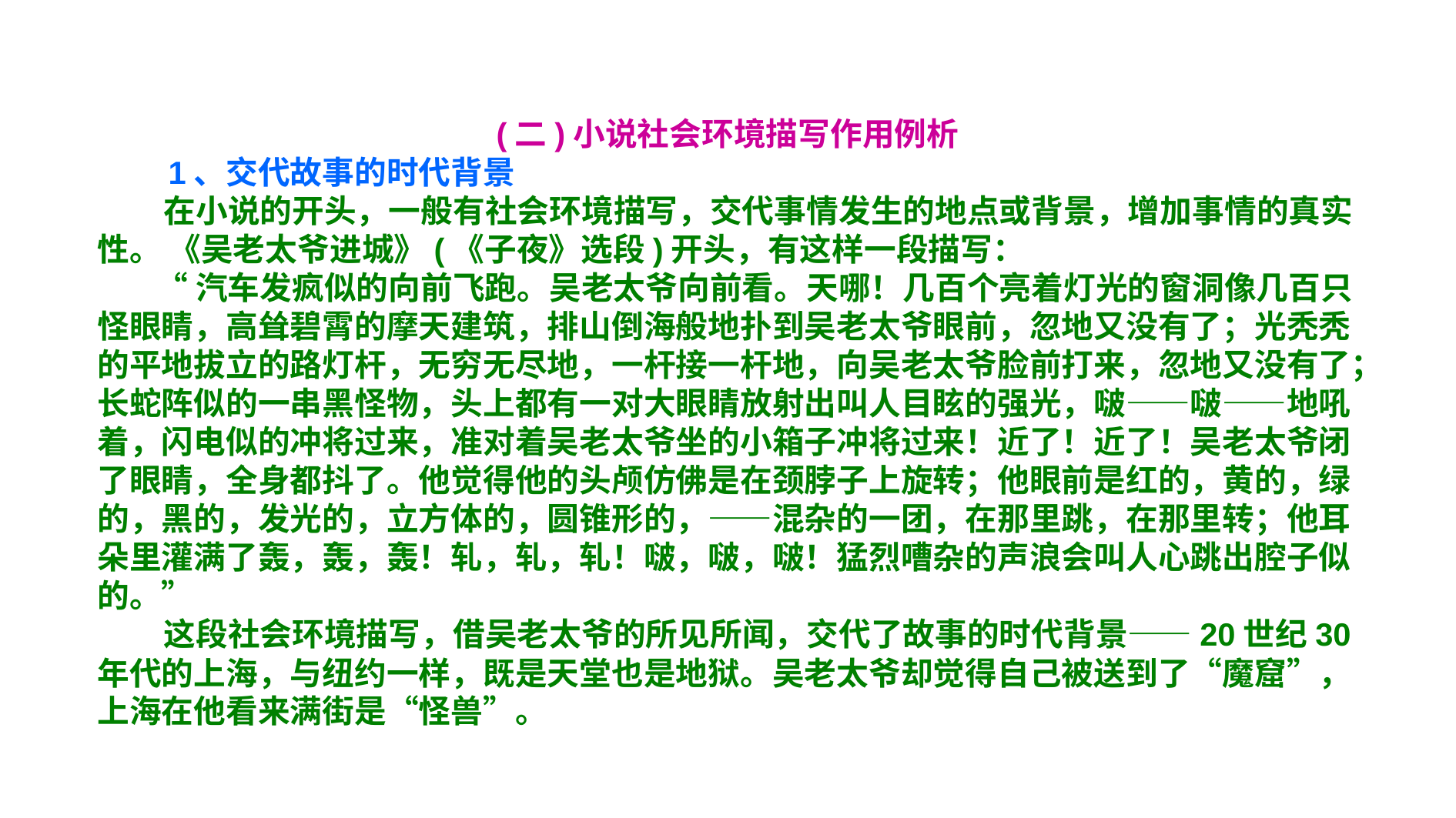

(二)小说社会环境描写作用例析
        1、交代故事的时代背景
        在小说的开头，一般有社会环境描写，交代事情发生的地点或背景，增加事情的真实性。 《吴老太爷进城》(《子夜》选段)开头，有这样一段描写：
        “汽车发疯似的向前飞跑。吴老太爷向前看。天哪！几百个亮着灯光的窗洞像几百只怪眼睛，高耸碧霄的摩天建筑，排山倒海般地扑到吴老太爷眼前，忽地又没有了；光秃秃的平地拔立的路灯杆，无穷无尽地，一杆接一杆地，向吴老太爷脸前打来，忽地又没有了；长蛇阵似的一串黑怪物，头上都有一对大眼睛放射出叫人目眩的强光，啵——啵——地吼着，闪电似的冲将过来，准对着吴老太爷坐的小箱子冲将过来！近了！近了！吴老太爷闭了眼睛，全身都抖了。他觉得他的头颅仿佛是在颈脖子上旋转；他眼前是红的，黄的，绿的，黑的，发光的，立方体的，圆锥形的，——混杂的一团，在那里跳，在那里转；他耳朵里灌满了轰，轰，轰！轧，轧，轧！啵，啵，啵！猛烈嘈杂的声浪会叫人心跳出腔子似的。”
        这段社会环境描写，借吴老太爷的所见所闻，交代了故事的时代背景——20世纪30年代的上海，与纽约一样，既是天堂也是地狱。吴老太爷却觉得自己被送到了“魔窟”，上海在他看来满街是“怪兽”。